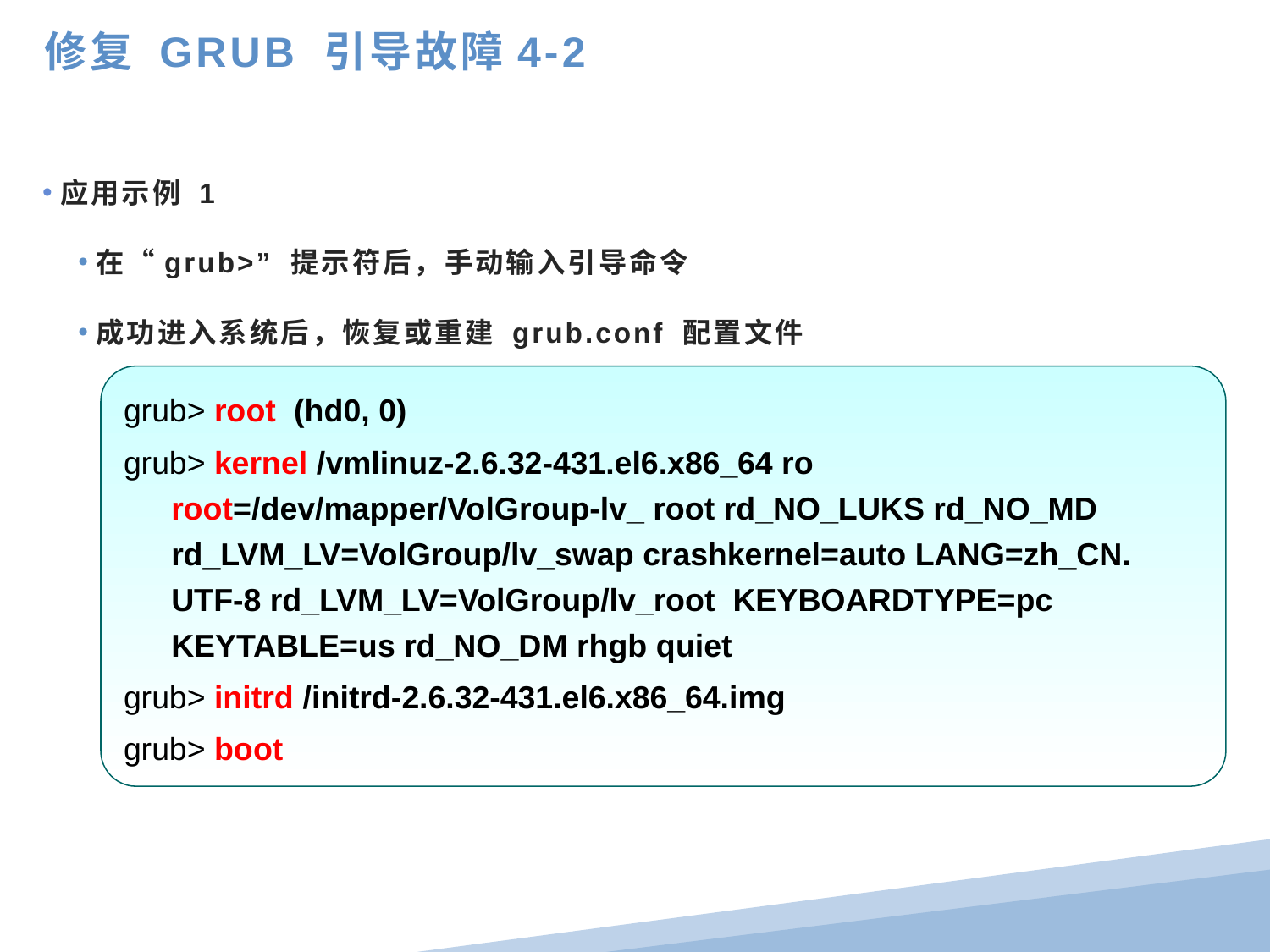

修复 GRUB 引导故障4-2
应用示例 1
在“grub>” 提示符后，手动输入引导命令
成功进入系统后，恢复或重建 grub.conf 配置文件

grub> root  (hd0, 0)
grub> kernel /vmlinuz-2.6.32-431.el6.x86_64 ro root=/dev/mapper/VolGroup-lv_ root rd_NO_LUKS rd_NO_MD rd_LVM_LV=VolGroup/lv_swap crashkernel=auto LANG=zh_CN. UTF-8 rd_LVM_LV=VolGroup/lv_root  KEYBOARDTYPE=pc KEYTABLE=us rd_NO_DM rhgb quiet
grub> initrd /initrd-2.6.32-431.el6.x86_64.img
grub> boot